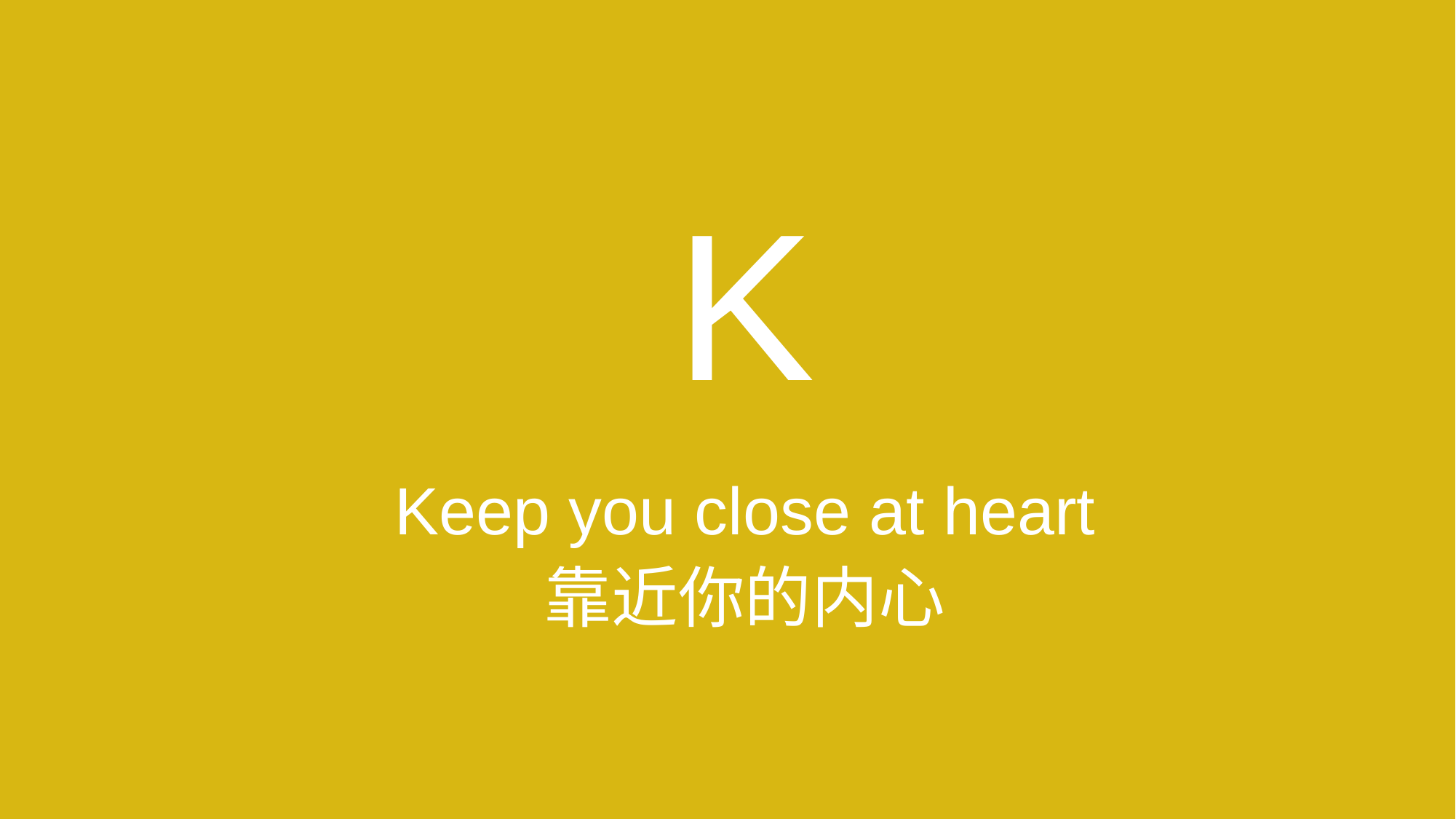

# K
Keep you close at heart
靠近你的内心